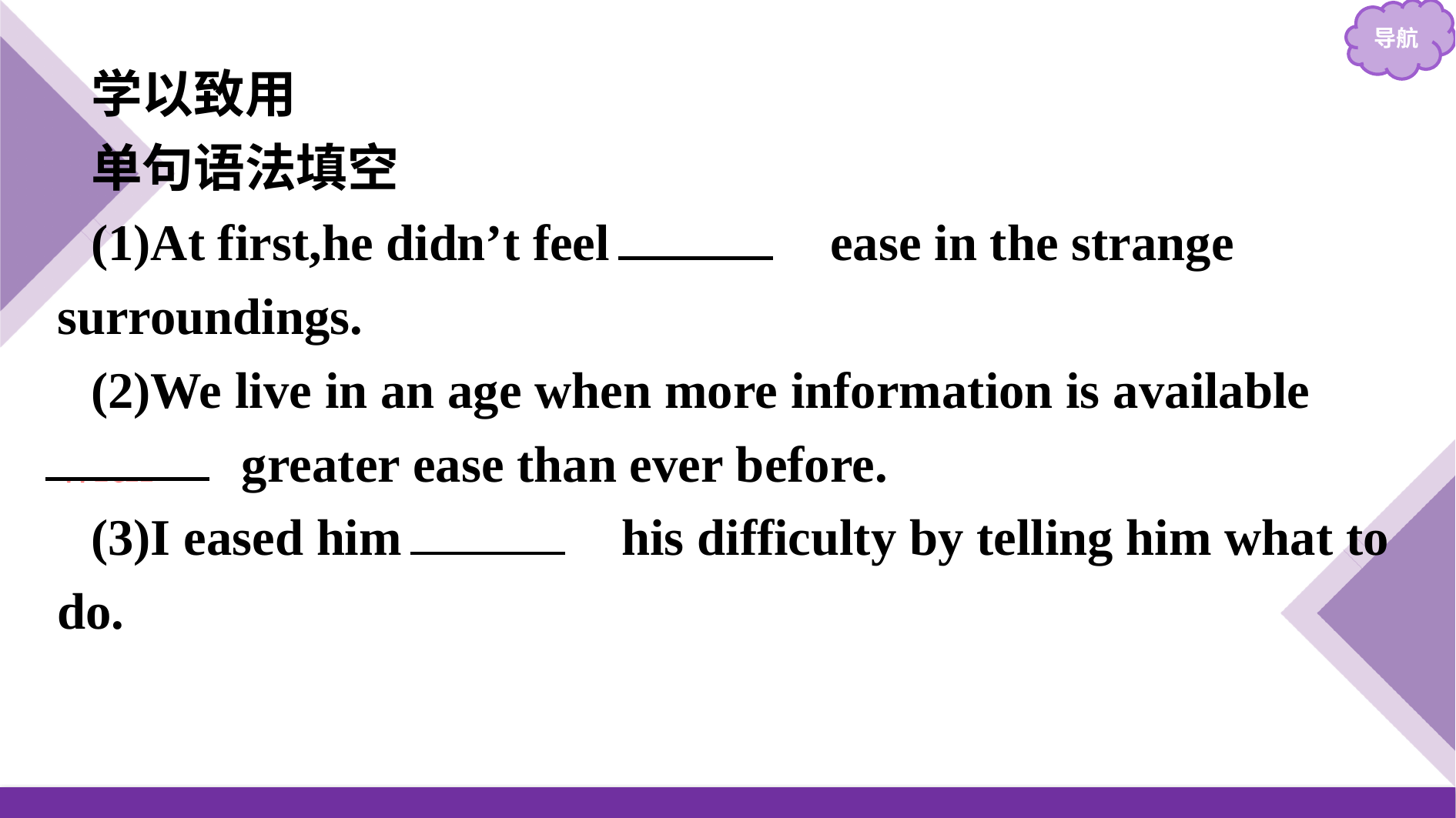

学以致用
单句语法填空
(1)At first,he didn’t feel 　at　 ease in the strange surroundings.
(2)We live in an age when more information is available 　with　 greater ease than ever before.
(3)I eased him 　of　 his difficulty by telling him what to do.